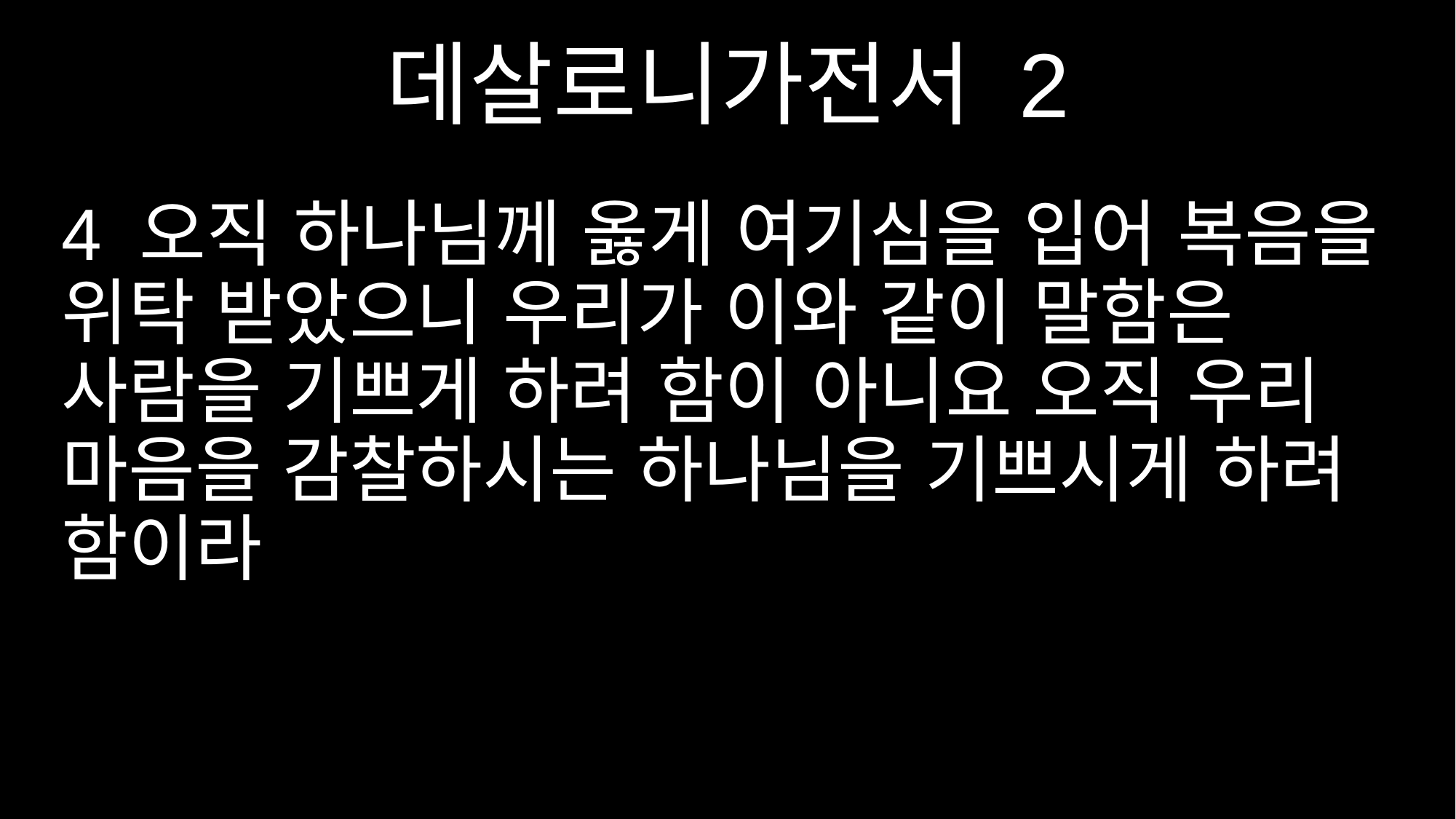

데살로니가전서 2
4 오직 하나님께 옳게 여기심을 입어 복음을 위탁 받았으니 우리가 이와 같이 말함은 사람을 기쁘게 하려 함이 아니요 오직 우리 마음을 감찰하시는 하나님을 기쁘시게 하려 함이라